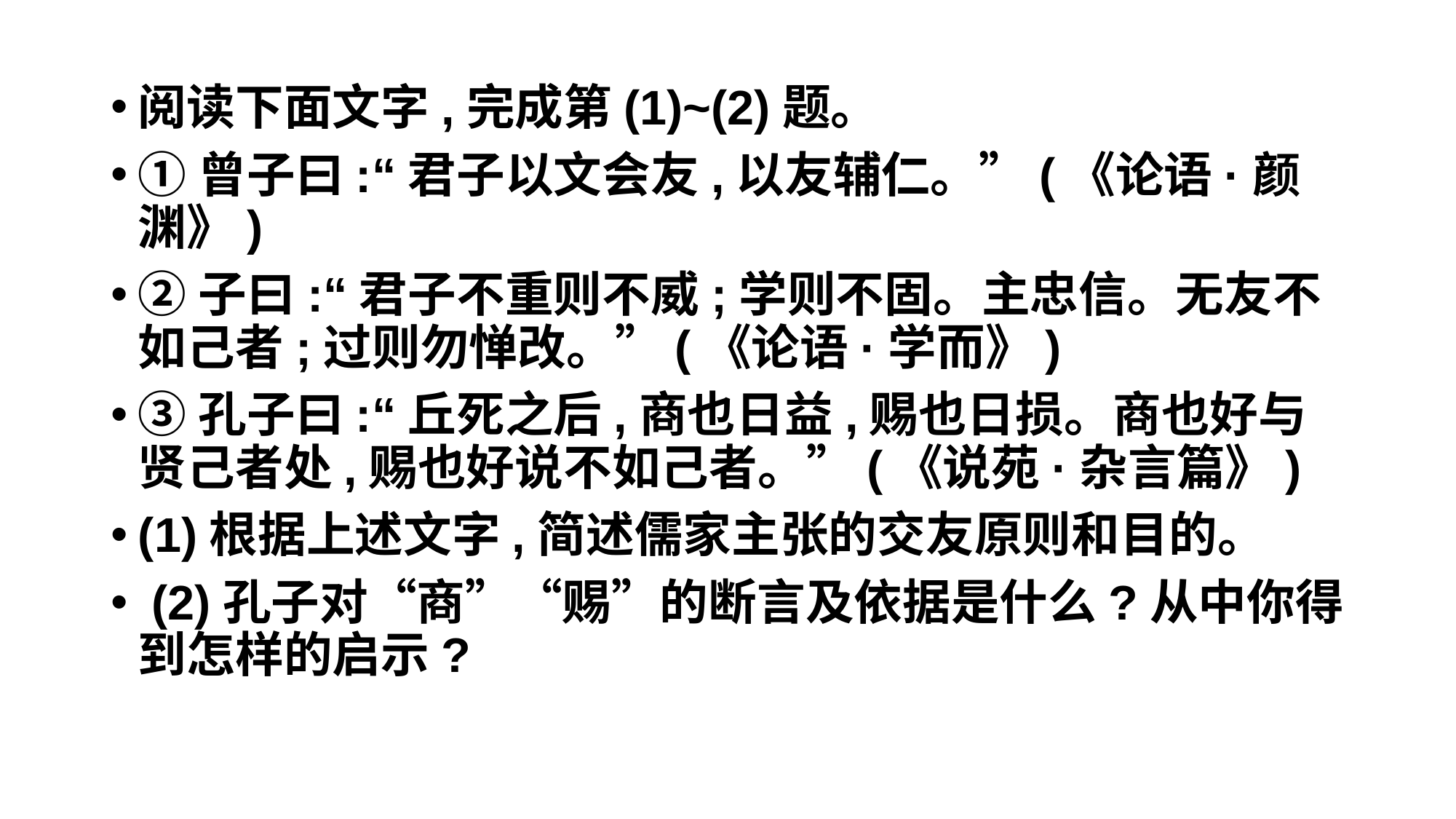

#
阅读下面文字,完成第(1)~(2)题。
①曾子曰:“君子以文会友,以友辅仁。”(《论语·颜渊》)
②子曰:“君子不重则不威;学则不固。主忠信。无友不如己者;过则勿惮改。”(《论语·学而》)
③孔子曰:“丘死之后,商也日益,赐也日损。商也好与贤己者处,赐也好说不如己者。”(《说苑·杂言篇》)
(1)根据上述文字,简述儒家主张的交友原则和目的。
 (2)孔子对“商”“赐”的断言及依据是什么?从中你得到怎样的启示?